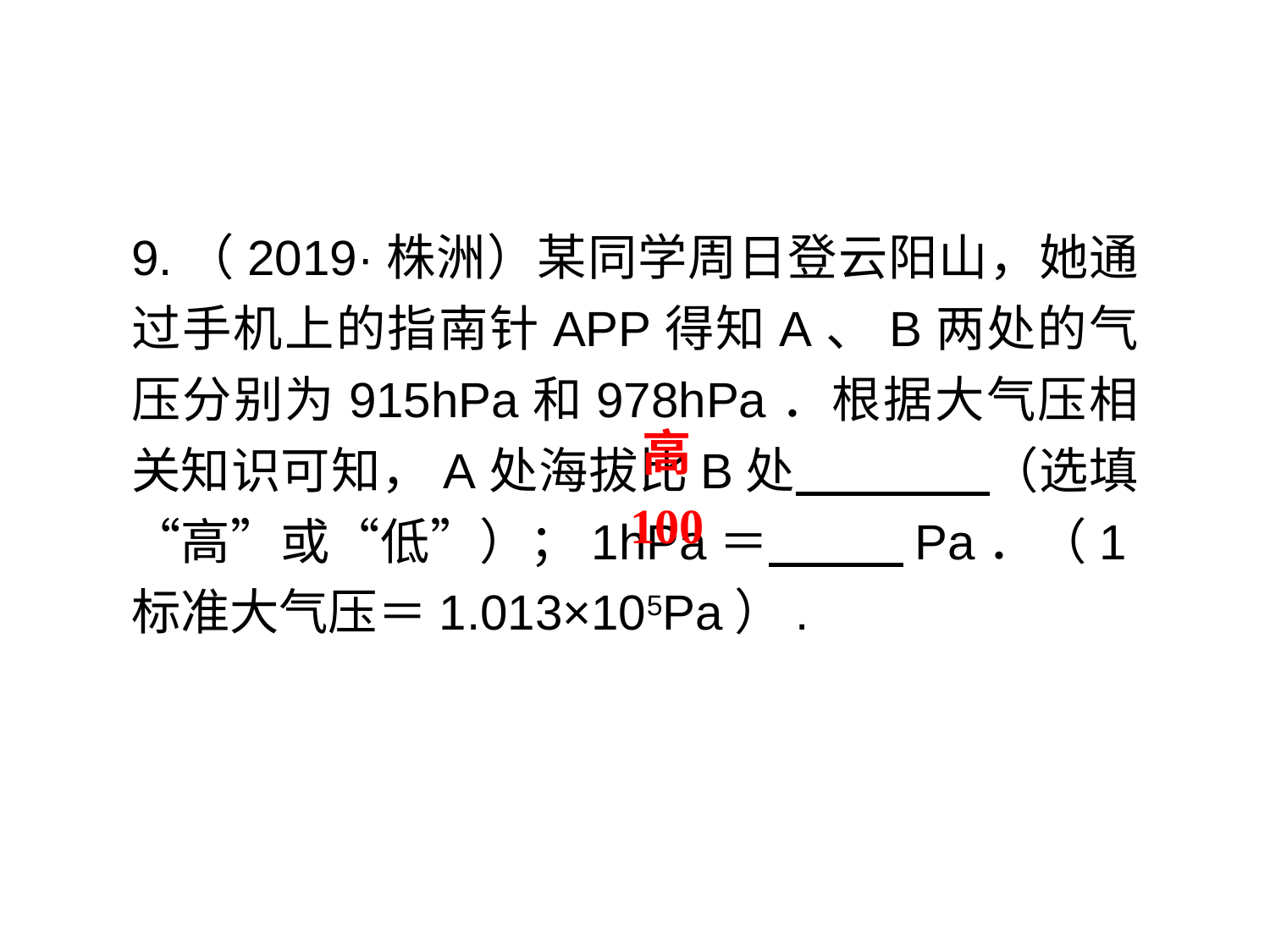

9.（2019·株洲）某同学周日登云阳山，她通过手机上的指南针APP得知A、B两处的气压分别为915hPa和978hPa．根据大气压相关知识可知，A处海拔比B处　        　（选填“高”或“低”）；1hPa＝　   　Pa．（1标准大气压＝1.013×105Pa）.
高
100